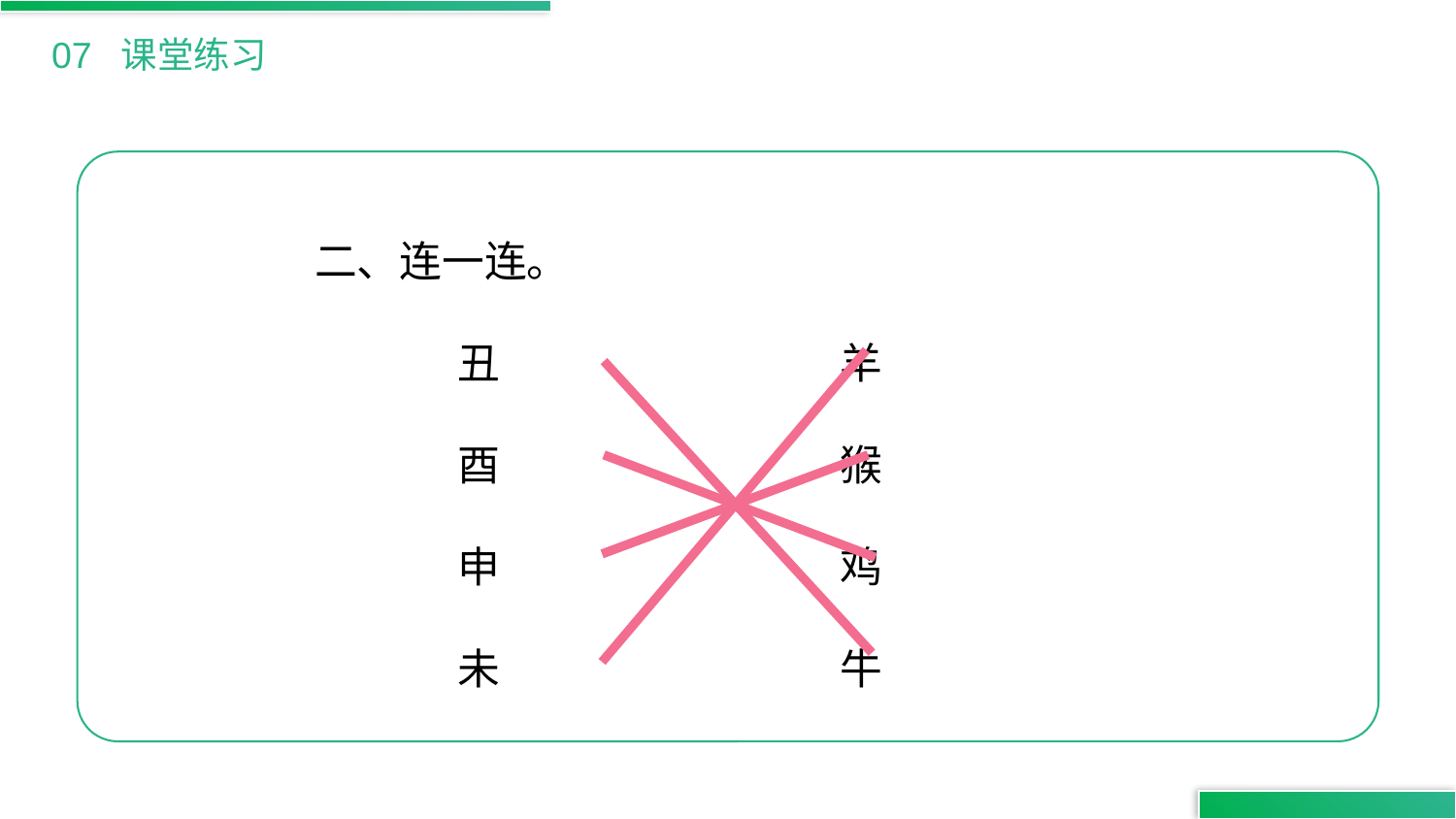

07  课堂练习
二、连一连。
              丑                                    羊
              酉                                    猴
              申                                    鸡
              未                                    牛